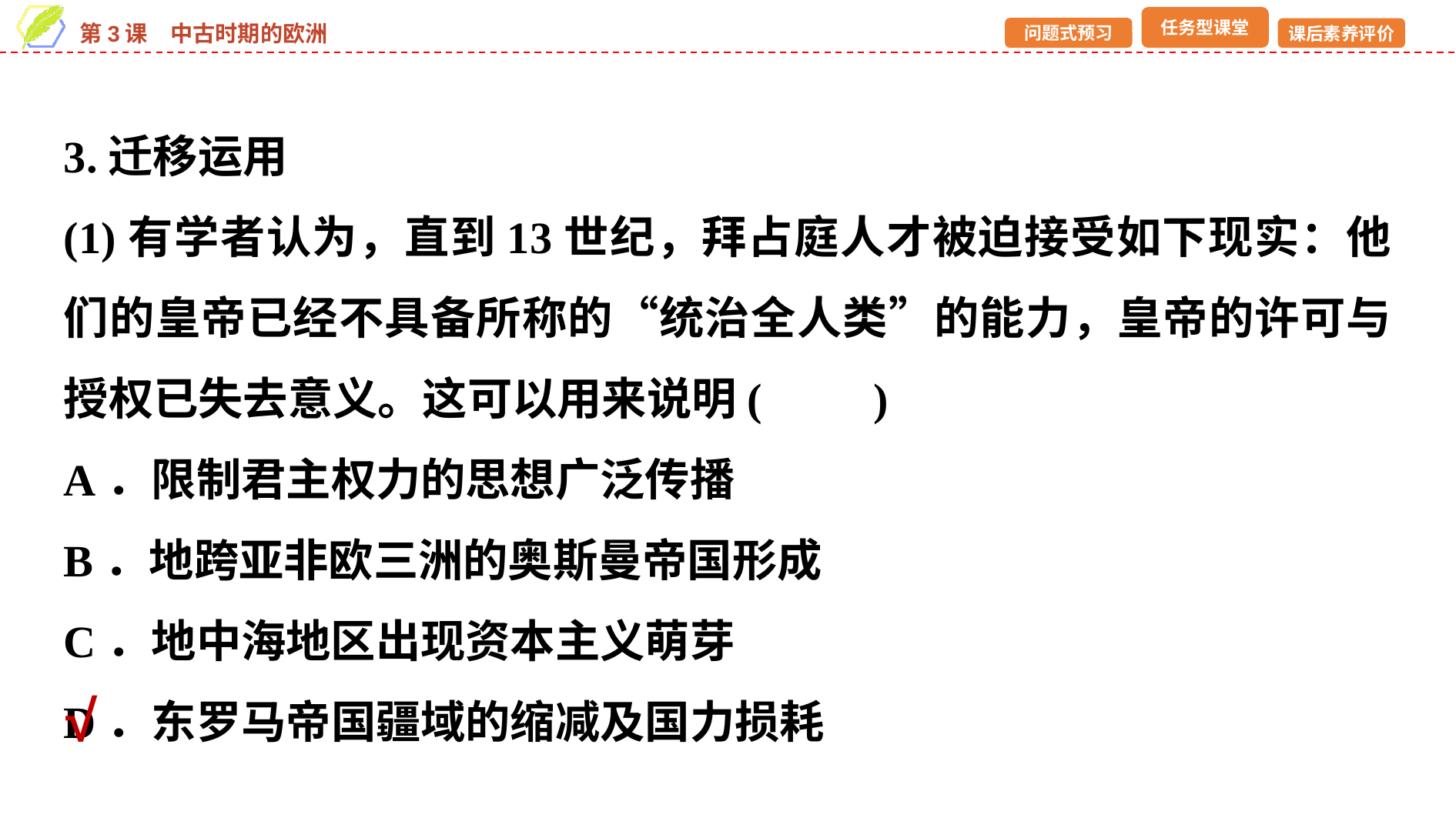

3.迁移运用
(1)有学者认为，直到13世纪，拜占庭人才被迫接受如下现实：他们的皇帝已经不具备所称的“统治全人类”的能力，皇帝的许可与授权已失去意义。这可以用来说明(　　)
A．限制君主权力的思想广泛传播
B．地跨亚非欧三洲的奥斯曼帝国形成
C．地中海地区出现资本主义萌芽
D．东罗马帝国疆域的缩减及国力损耗
√